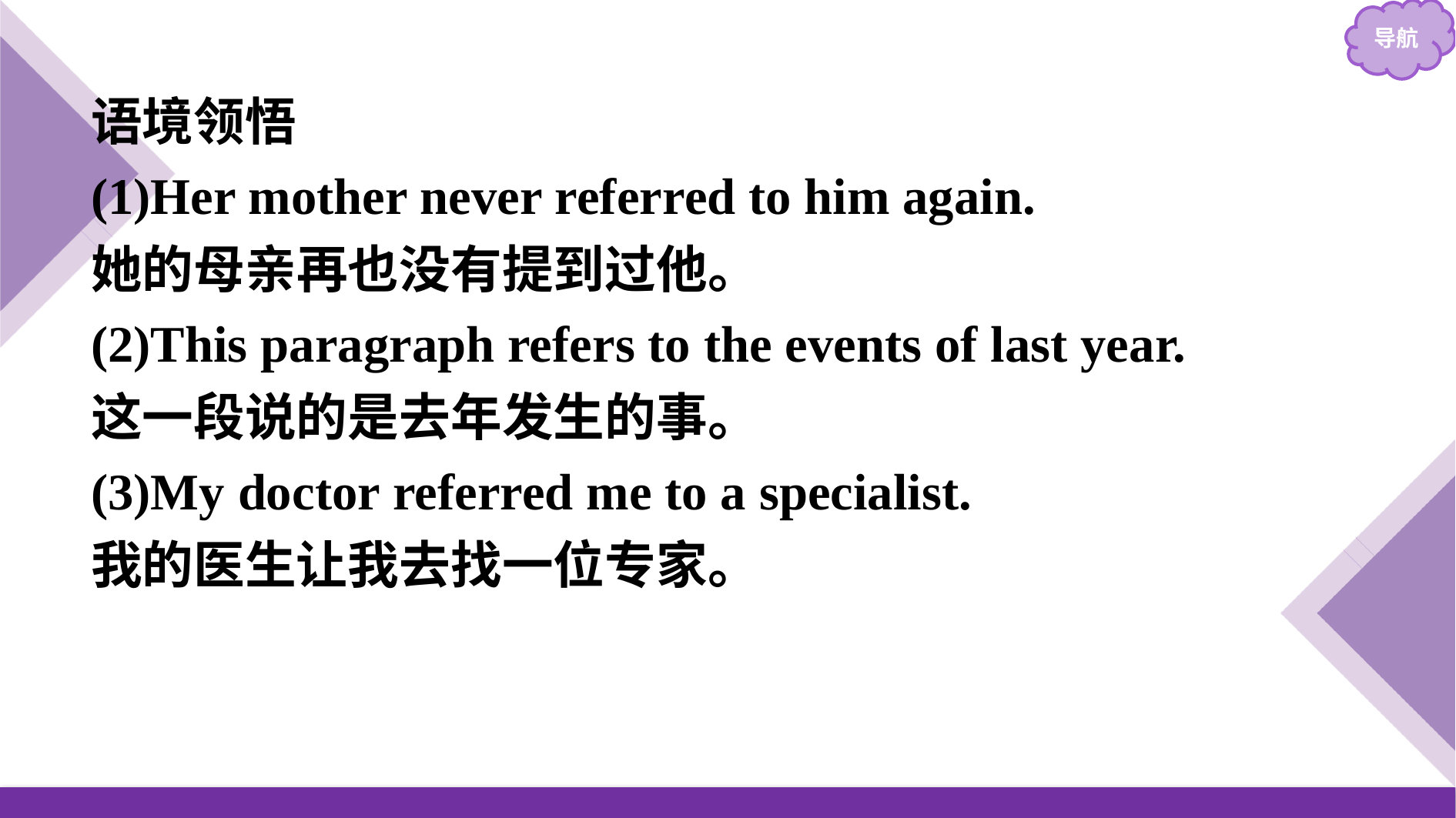

语境领悟
(1)Her mother never referred to him again.
她的母亲再也没有提到过他。
(2)This paragraph refers to the events of last year.
这一段说的是去年发生的事。
(3)My doctor referred me to a specialist.
我的医生让我去找一位专家。